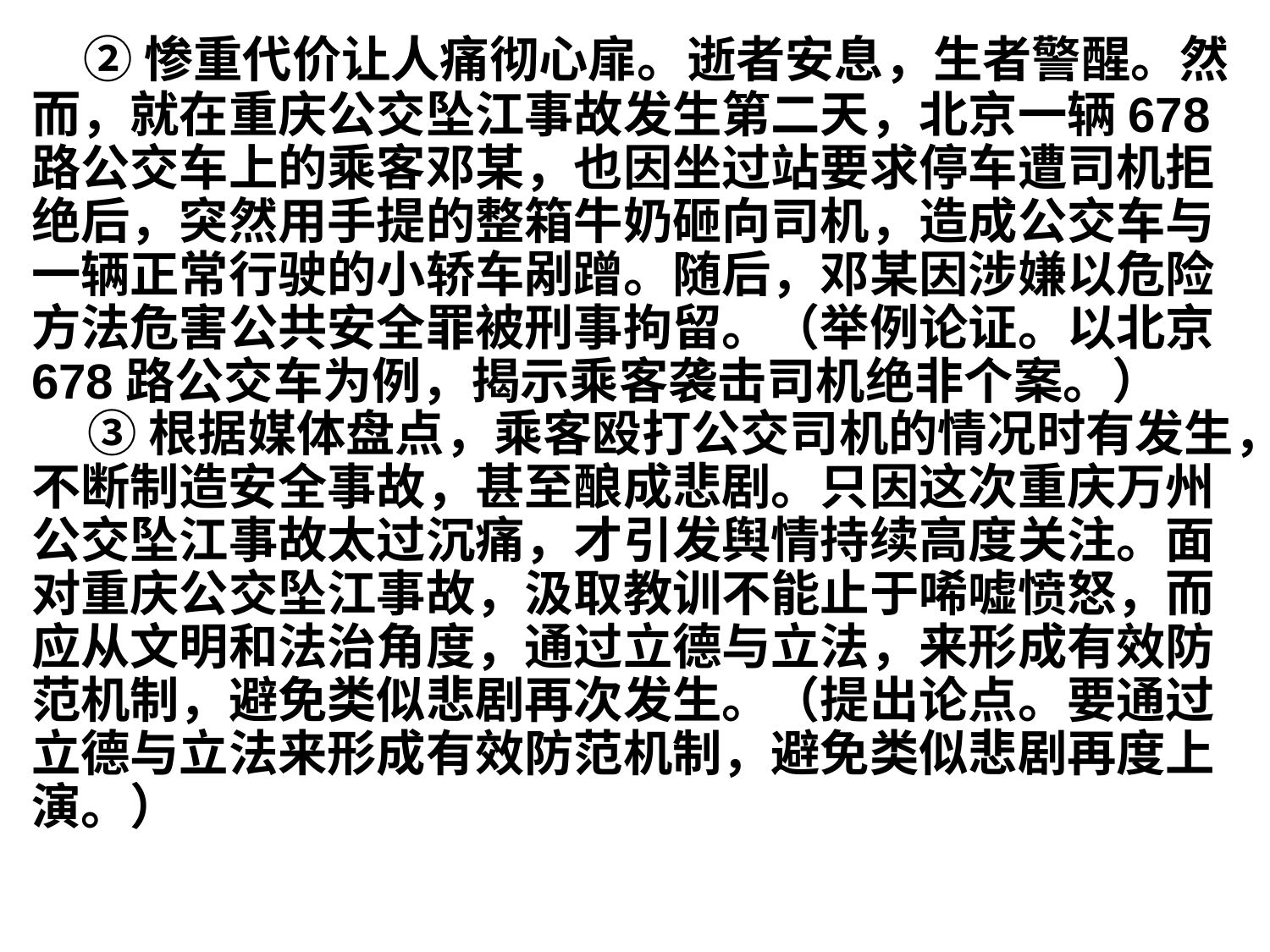

②惨重代价让人痛彻心扉。逝者安息，生者警醒。然而，就在重庆公交坠江事故发生第二天，北京一辆678路公交车上的乘客邓某，也因坐过站要求停车遭司机拒绝后，突然用手提的整箱牛奶砸向司机，造成公交车与一辆正常行驶的小轿车剐蹭。随后，邓某因涉嫌以危险方法危害公共安全罪被刑事拘留。（举例论证。以北京678路公交车为例，揭示乘客袭击司机绝非个案。）
     ③根据媒体盘点，乘客殴打公交司机的情况时有发生，不断制造安全事故，甚至酿成悲剧。只因这次重庆万州公交坠江事故太过沉痛，才引发舆情持续高度关注。面对重庆公交坠江事故，汲取教训不能止于唏嘘愤怒，而应从文明和法治角度，通过立德与立法，来形成有效防范机制，避免类似悲剧再次发生。（提出论点。要通过立德与立法来形成有效防范机制，避免类似悲剧再度上演。）